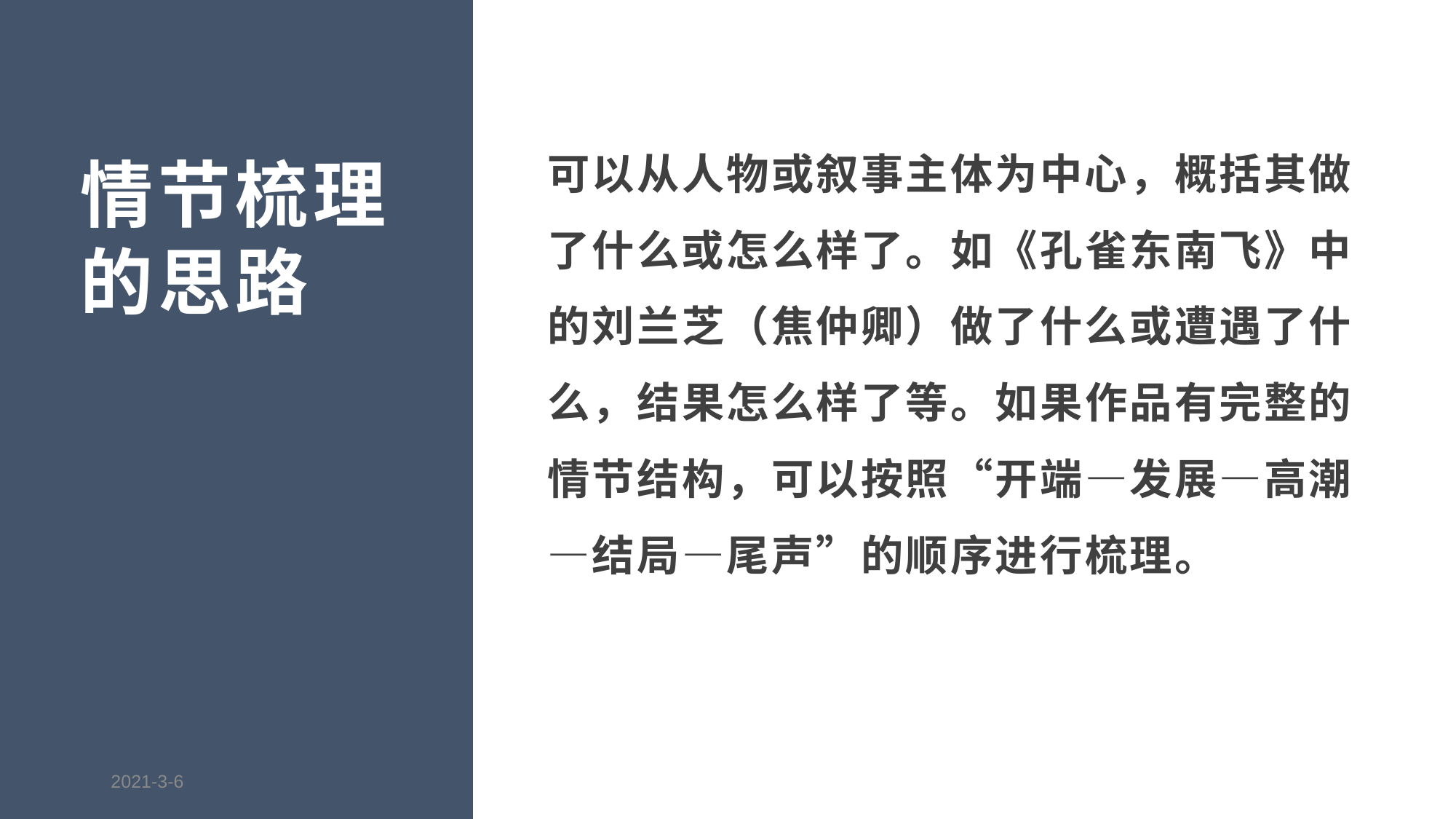

可以从人物或叙事主体为中心，概括其做了什么或怎么样了。如《孔雀东南飞》中的刘兰芝（焦仲卿）做了什么或遭遇了什么，结果怎么样了等。如果作品有完整的情节结构，可以按照“开端—发展—高潮—结局—尾声”的顺序进行梳理。
情节梳理的思路
2021-3-6